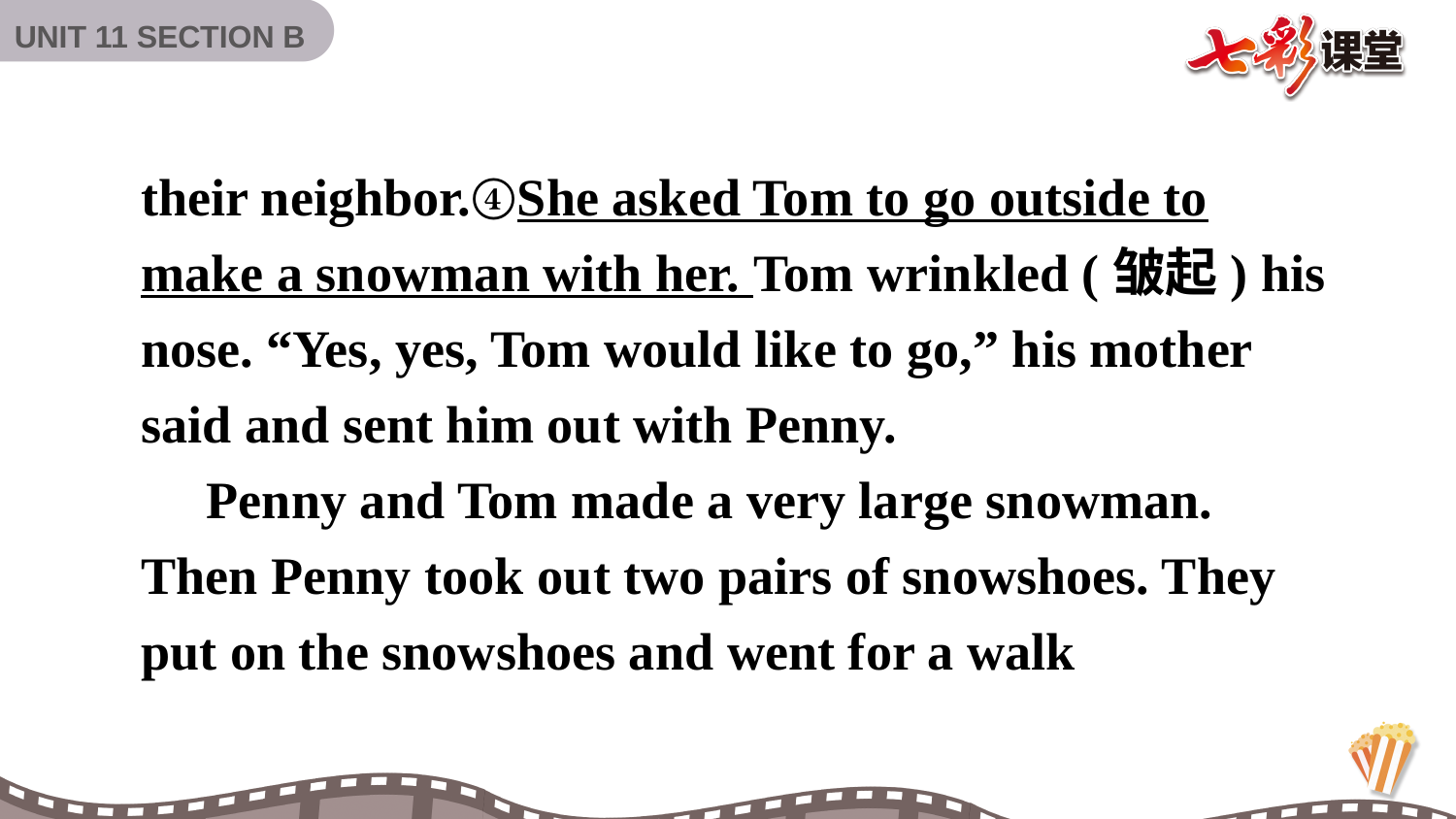

their neighbor.④She asked Tom to go outside to make a snowman with her. Tom wrinkled (皱起) his nose. “Yes, yes, Tom would like to go,” his mother said and sent him out with Penny.
     Penny and Tom made a very large snowman. Then Penny took out two pairs of snowshoes. They put on the snowshoes and went for a walk